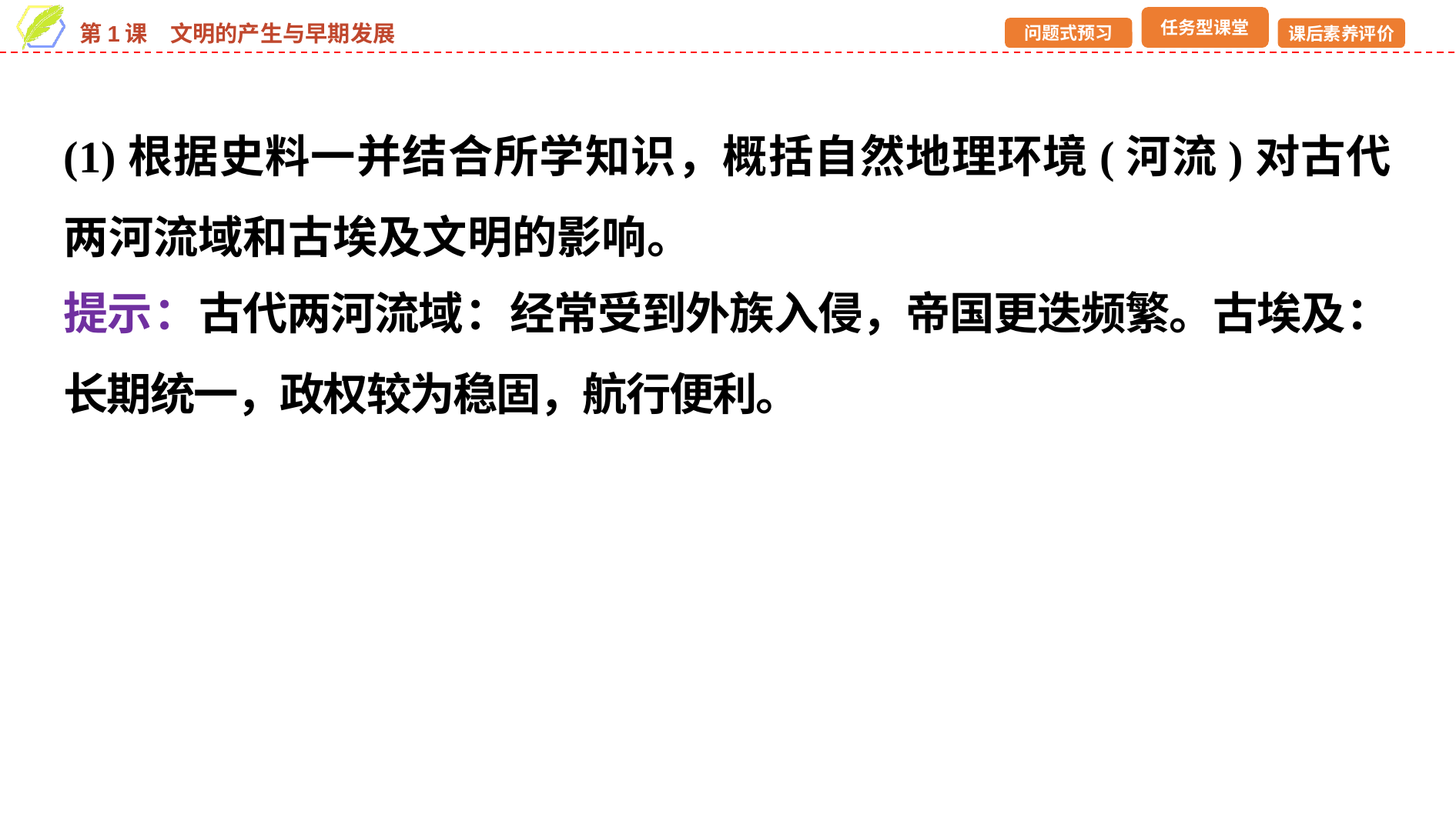

(1)根据史料一并结合所学知识，概括自然地理环境(河流)对古代两河流域和古埃及文明的影响。
提示：古代两河流域：经常受到外族入侵，帝国更迭频繁。古埃及：长期统一，政权较为稳固，航行便利。